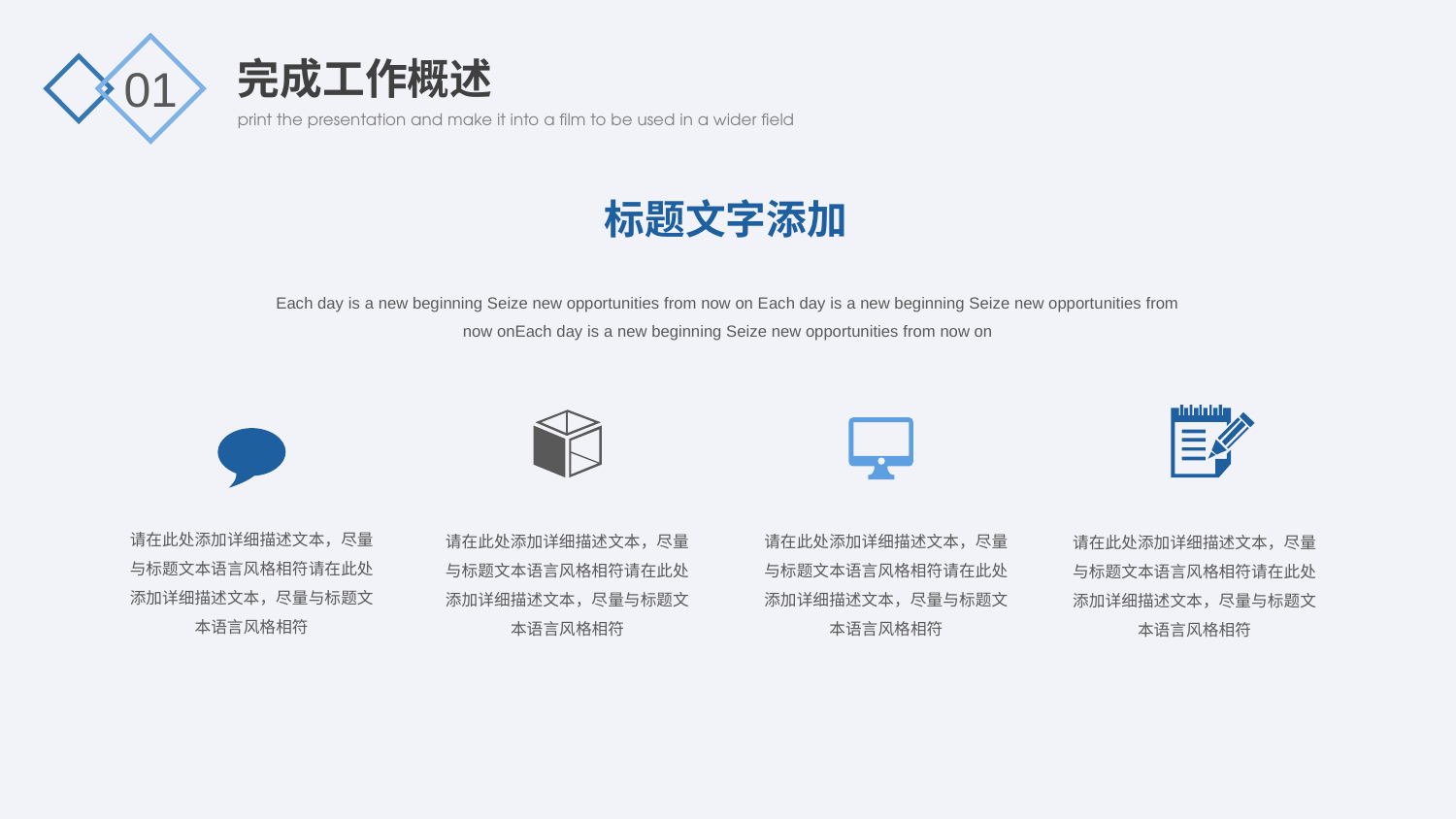

完成工作概述
01
标题文字添加
Each day is a new beginning Seize new opportunities from now on Each day is a new beginning Seize new opportunities from now onEach day is a new beginning Seize new opportunities from now on

请在此处添加详细描述文本，尽量与标题文本语言风格相符请在此处添加详细描述文本，尽量与标题文本语言风格相符

请在此处添加详细描述文本，尽量与标题文本语言风格相符请在此处添加详细描述文本，尽量与标题文本语言风格相符

请在此处添加详细描述文本，尽量与标题文本语言风格相符请在此处添加详细描述文本，尽量与标题文本语言风格相符

请在此处添加详细描述文本，尽量与标题文本语言风格相符请在此处添加详细描述文本，尽量与标题文本语言风格相符